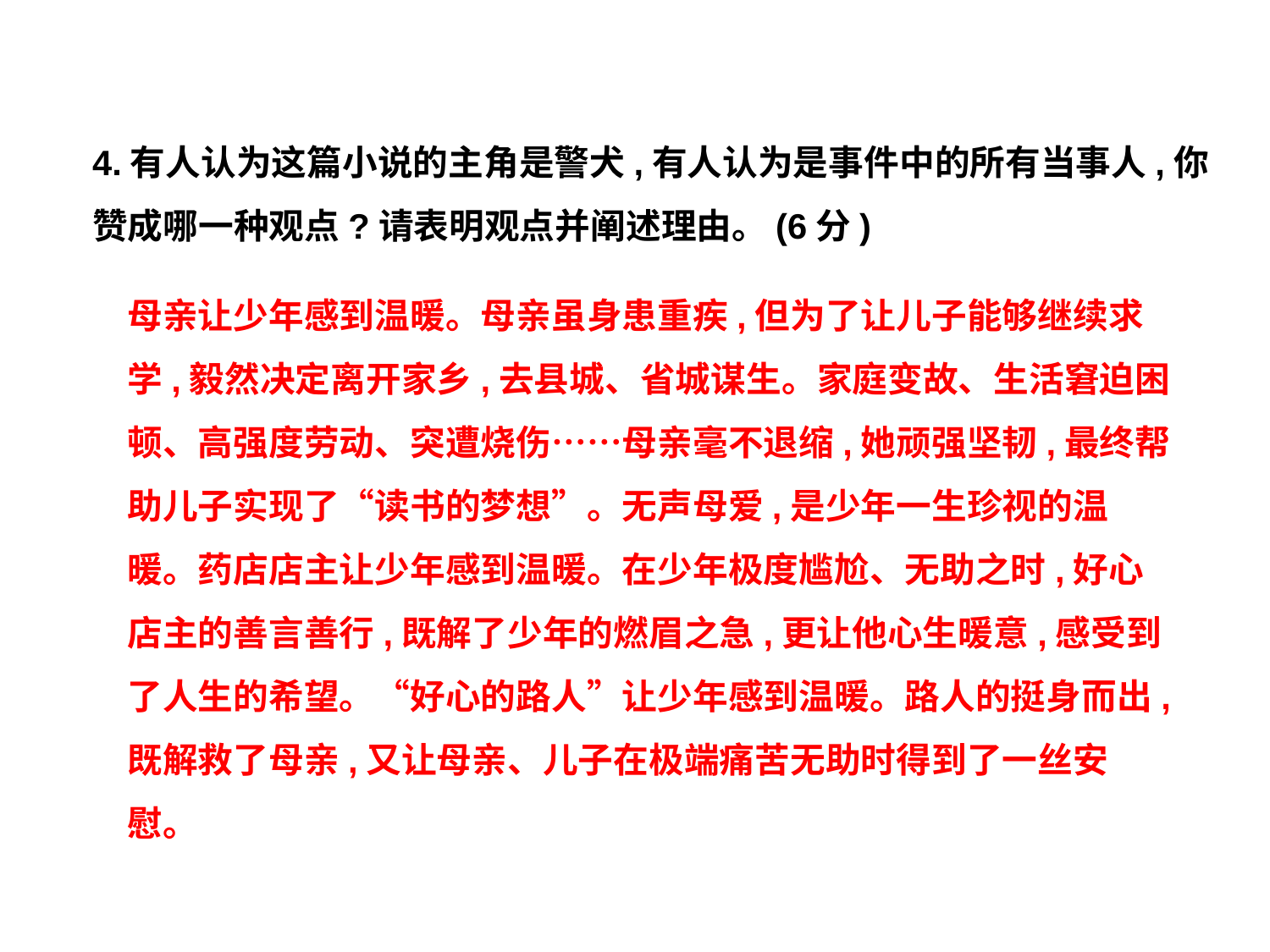

4.有人认为这篇小说的主角是警犬,有人认为是事件中的所有当事人,你
赞成哪一种观点?请表明观点并阐述理由。(6分)
母亲让少年感到温暖。母亲虽身患重疾,但为了让儿子能够继续求学,毅然决定离开家乡,去县城、省城谋生。家庭变故、生活窘迫困顿、高强度劳动、突遭烧伤……母亲毫不退缩,她顽强坚韧,最终帮助儿子实现了“读书的梦想”。无声母爱,是少年一生珍视的温暖。药店店主让少年感到温暖。在少年极度尴尬、无助之时,好心店主的善言善行,既解了少年的燃眉之急,更让他心生暖意,感受到了人生的希望。“好心的路人”让少年感到温暖。路人的挺身而出,既解救了母亲,又让母亲、儿子在极端痛苦无助时得到了一丝安慰。